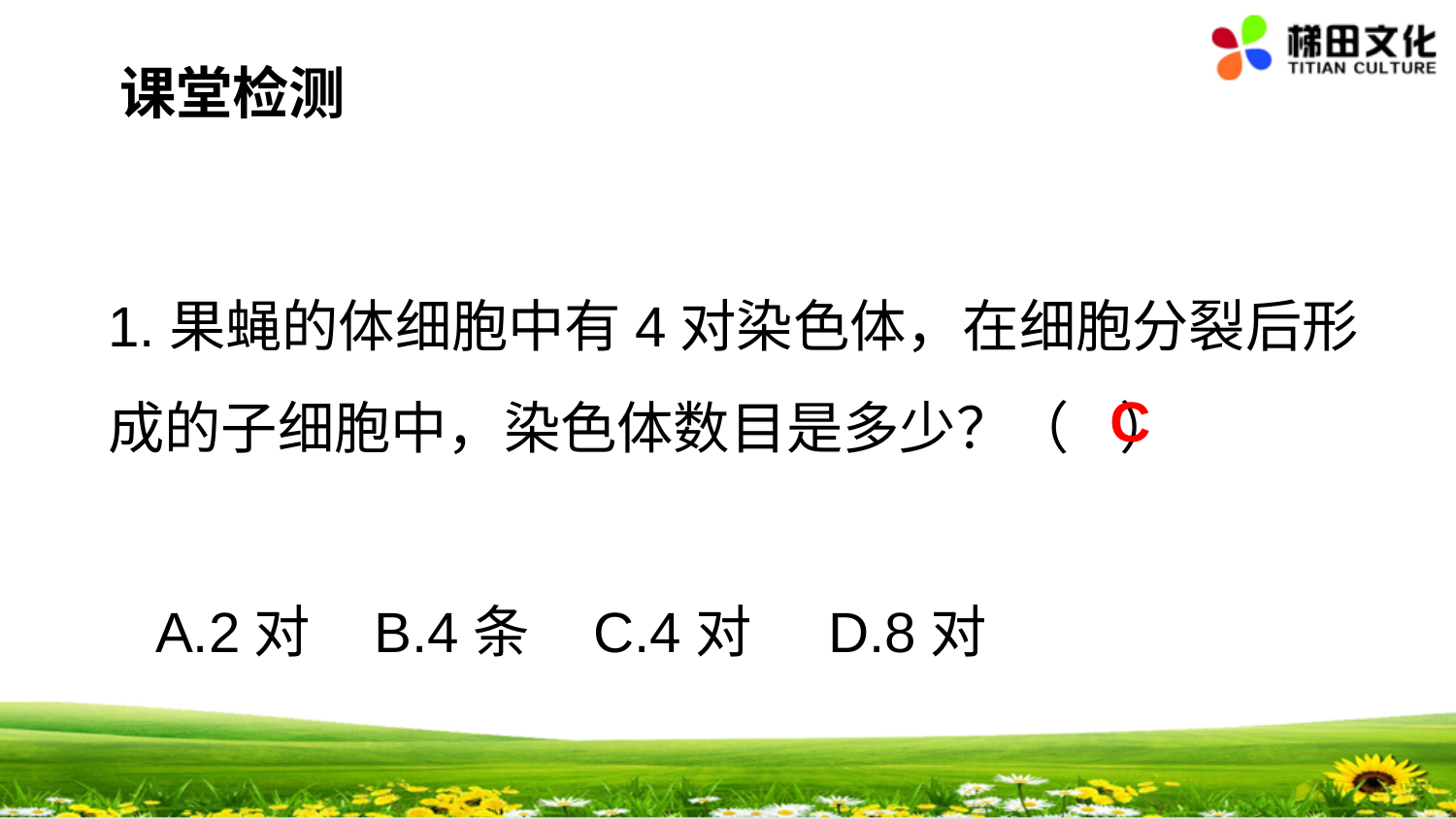

课堂检测
1.果蝇的体细胞中有4对染色体，在细胞分裂后形成的子细胞中，染色体数目是多少？（    ）
   A.2对    B.4条    C.4对     D.8对
C